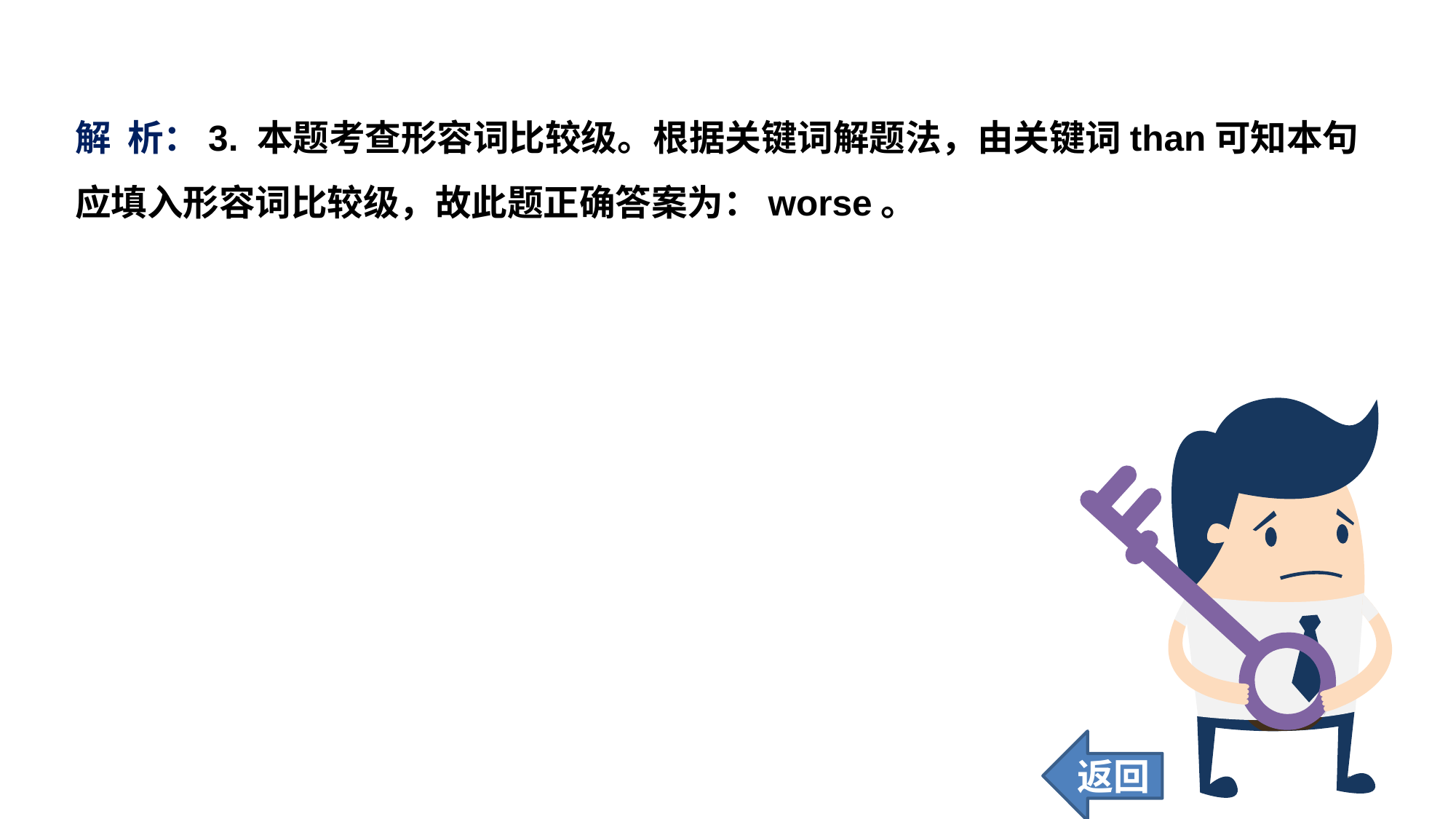

解  析：3. 本题考查形容词比较级。根据关键词解题法，由关键词than可知本句应填入形容词比较级，故此题正确答案为：worse。

返回
173